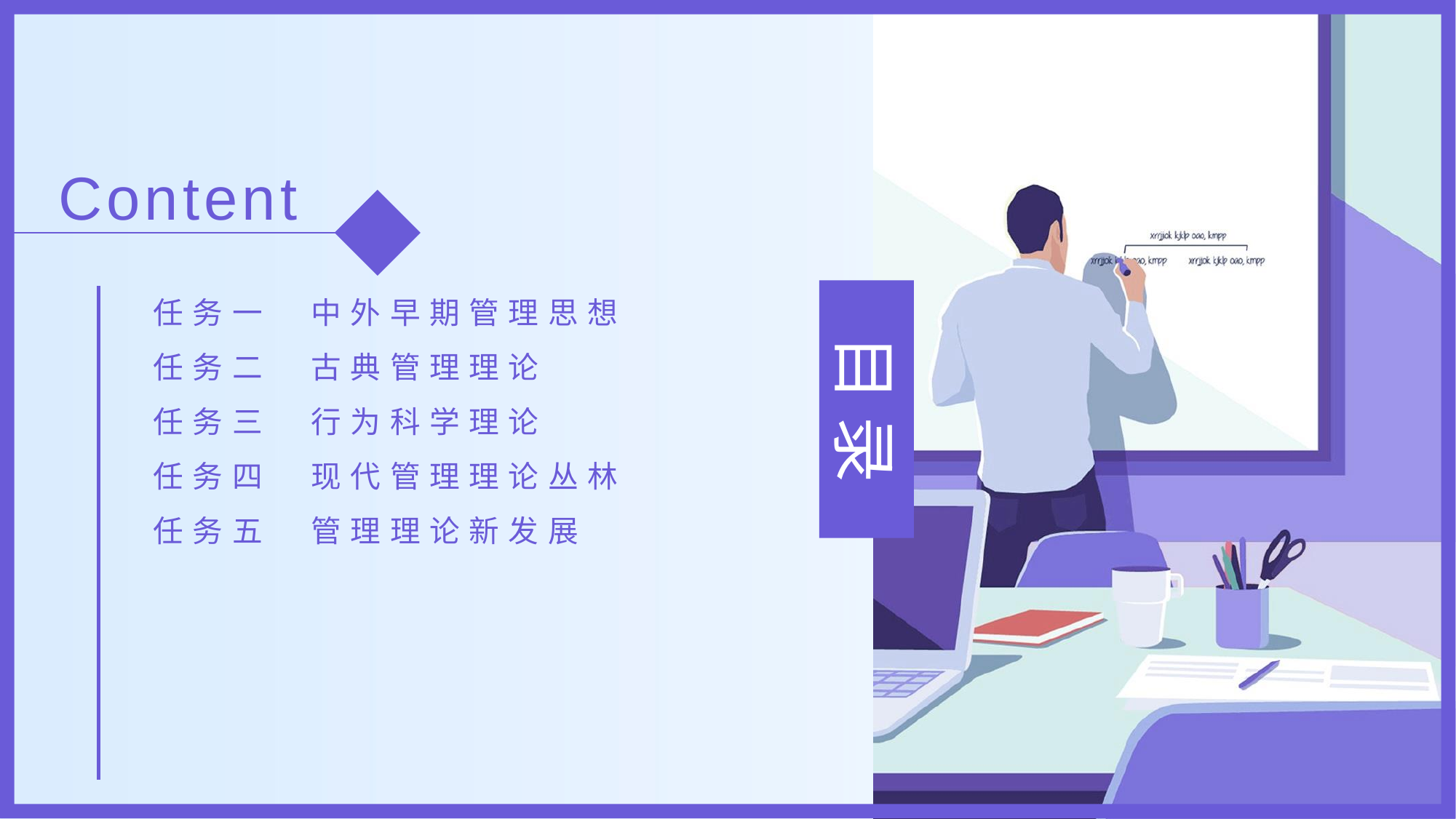

Content

任务一　中外早期管理思想
任务二　古典管理理论
任务三　行为科学理论
任务四　现代管理理论丛林
任务五　管理理论新发展
目 录